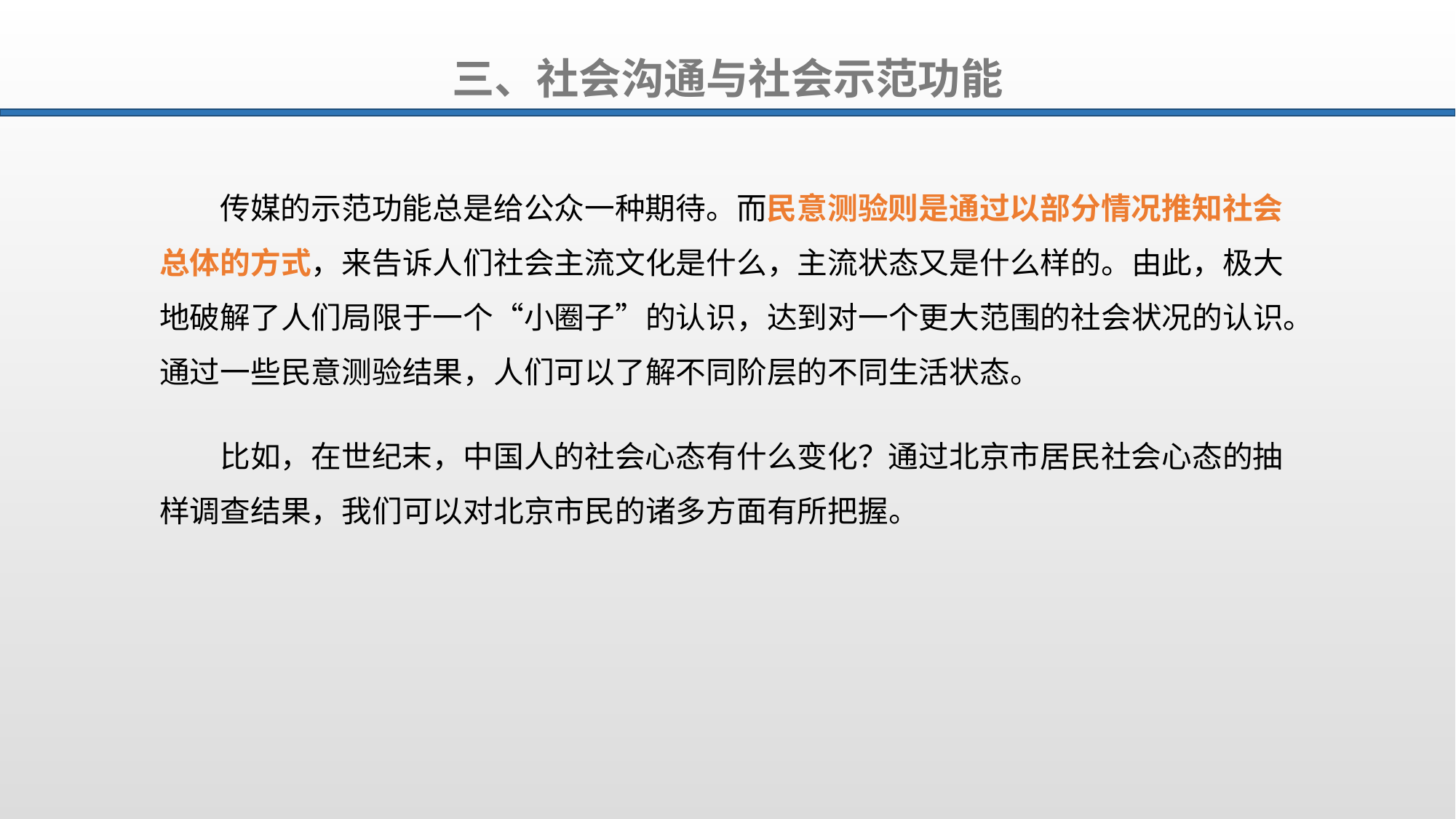

三、社会沟通与社会示范功能

传媒的示范功能总是给公众一种期待。而民意测验则是通过以部分情况推知社会总体的方式，来告诉人们社会主流文化是什么，主流状态又是什么样的。由此，极大地破解了人们局限于一个“小圈子”的认识，达到对一个更大范围的社会状况的认识。通过一些民意测验结果，人们可以了解不同阶层的不同生活状态。
比如，在世纪末，中国人的社会心态有什么变化？通过北京市居民社会心态的抽样调查结果，我们可以对北京市民的诸多方面有所把握。